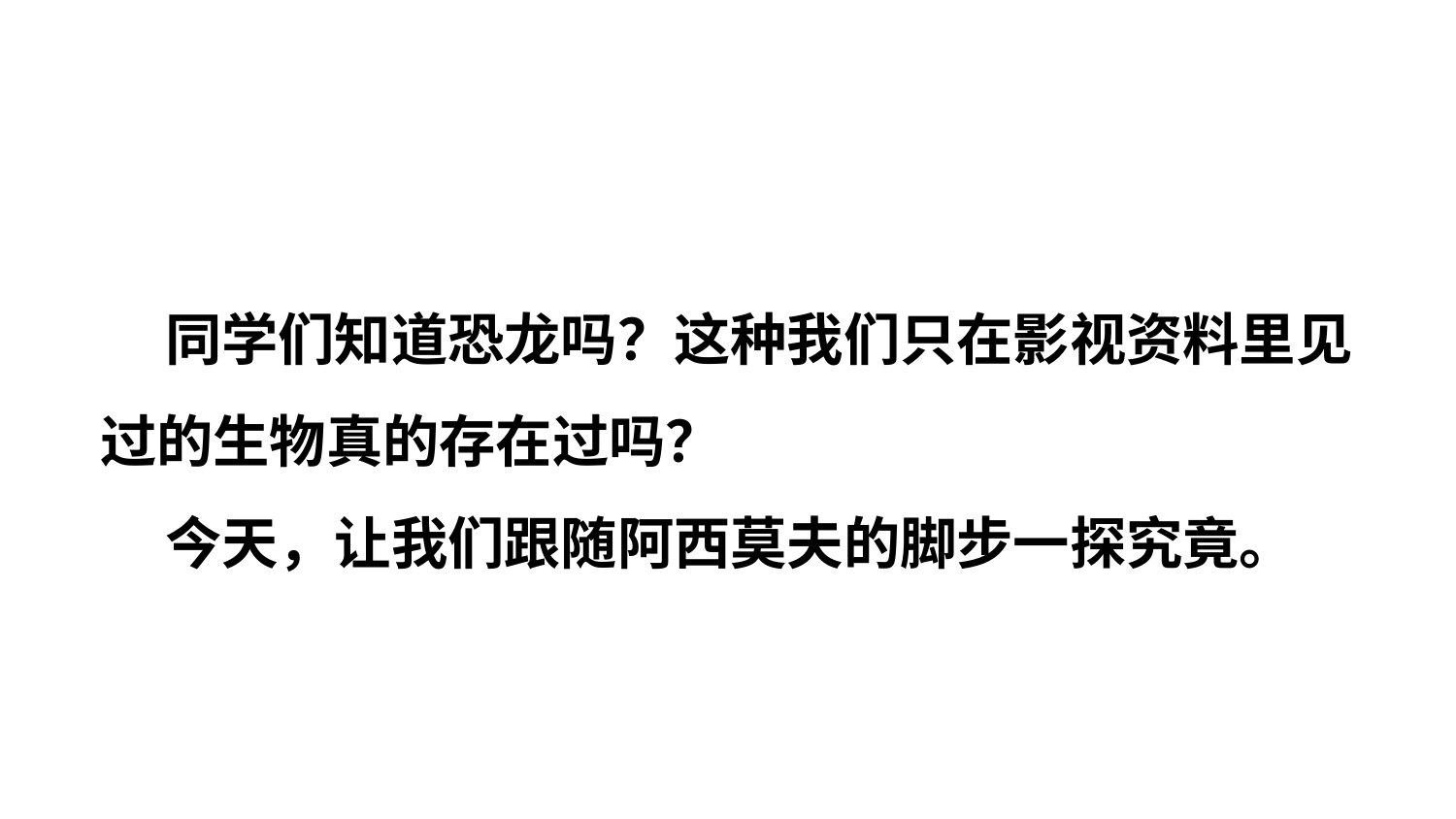

同学们知道恐龙吗？这种我们只在影视资料里见过的生物真的存在过吗？
    今天，让我们跟随阿西莫夫的脚步一探究竟。